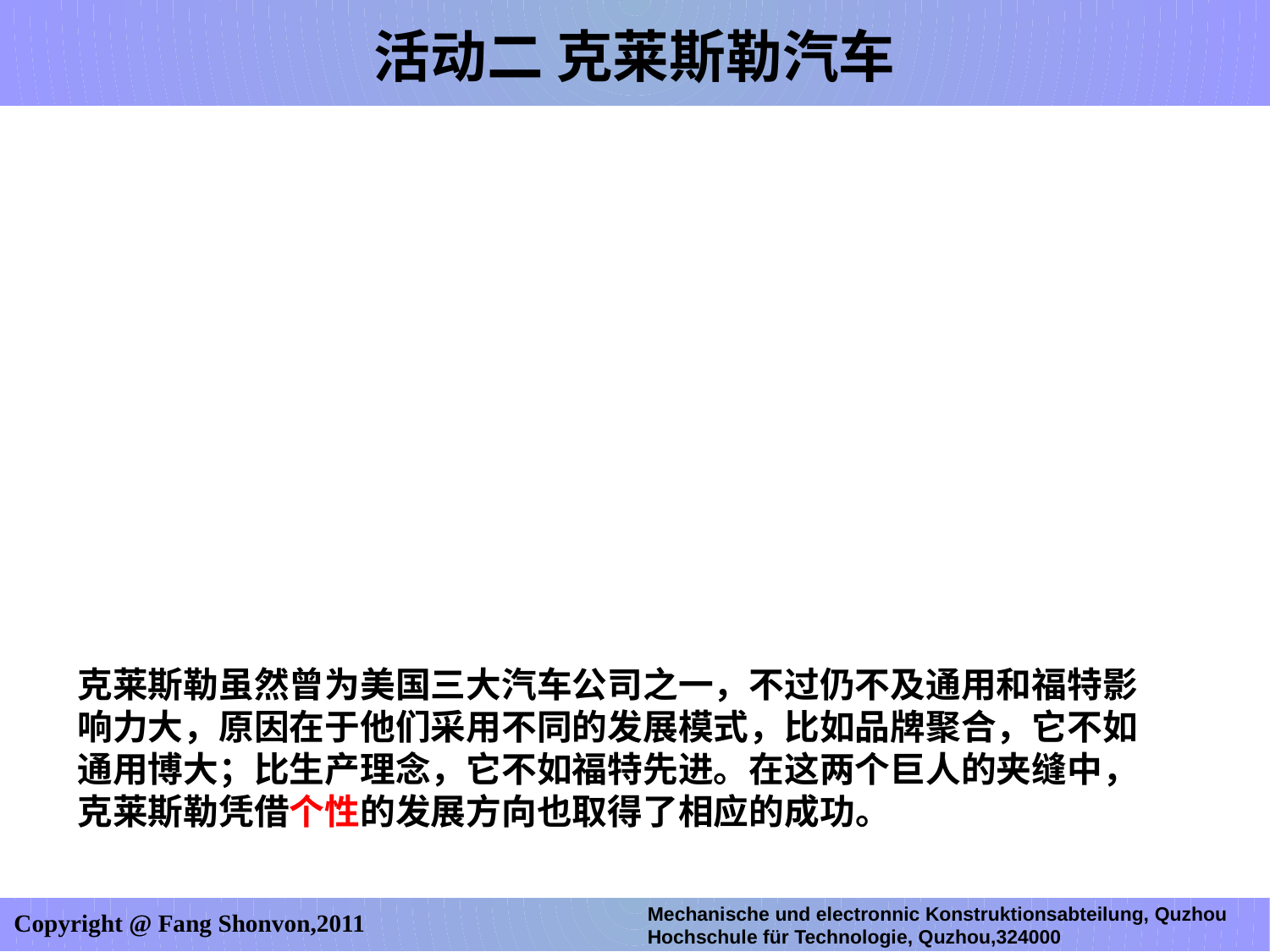

活动二 克莱斯勒汽车
克莱斯勒虽然曾为美国三大汽车公司之一，不过仍不及通用和福特影响力大，原因在于他们采用不同的发展模式，比如品牌聚合，它不如通用博大；比生产理念，它不如福特先进。在这两个巨人的夹缝中，克莱斯勒凭借个性的发展方向也取得了相应的成功。
Mechanische und electronnic Konstruktionsabteilung, Quzhou Hochschule für Technologie, Quzhou,324000

Copyright @ Fang Shonvon,2011